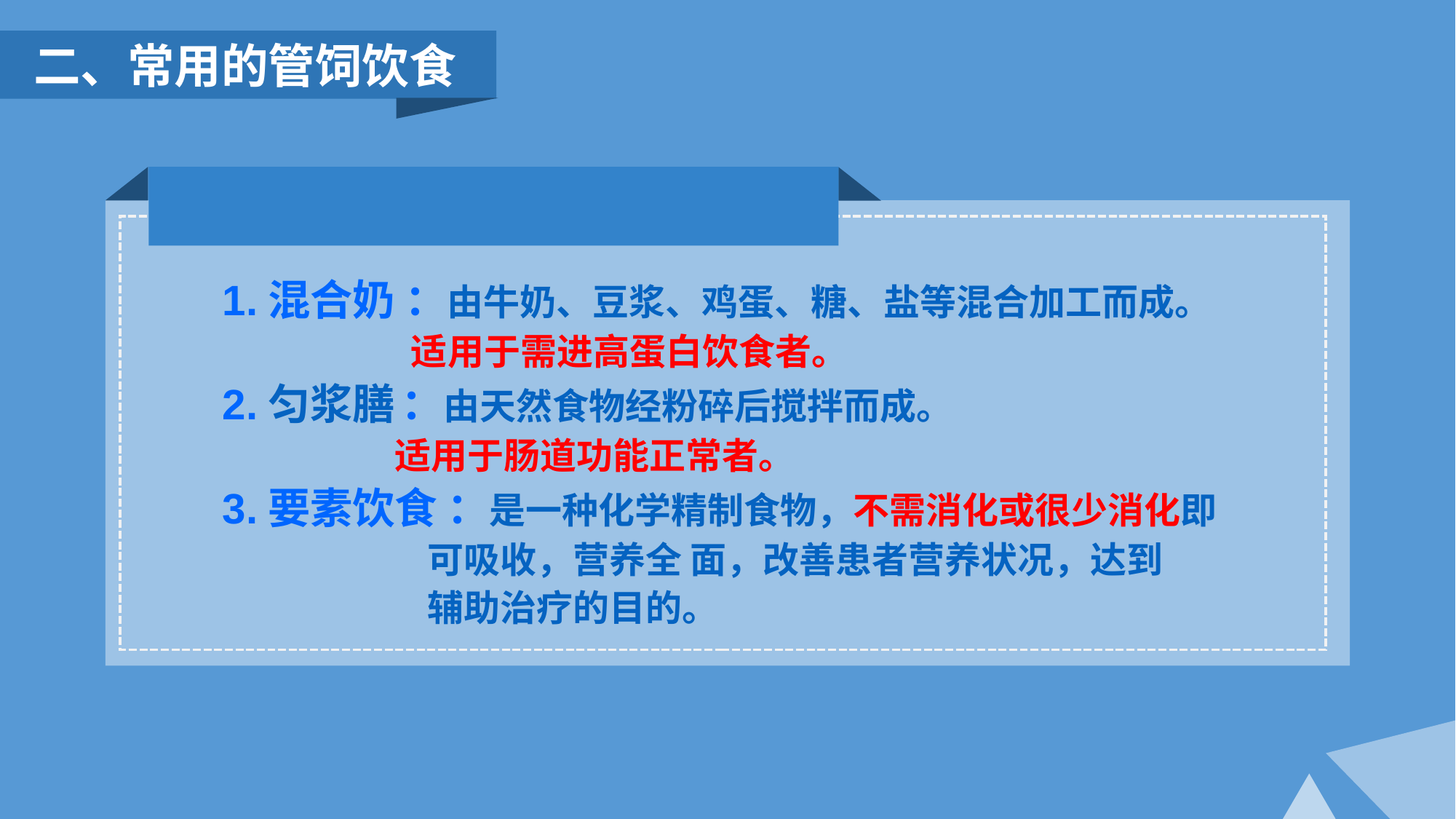

二、常用的管饲饮食

1.混合奶 ：由牛奶、豆浆、鸡蛋、糖、盐等混合加工而成。
                      适用于需进高蛋白饮食者。
2.匀浆膳 ：由天然食物经粉碎后搅拌而成。
                    适用于肠道功能正常者。
3.要素饮食 ：是一种化学精制食物，不需消化或很少消化即
                        可吸收，营养全 面，改善患者营养状况，达到
                        辅助治疗的目的。